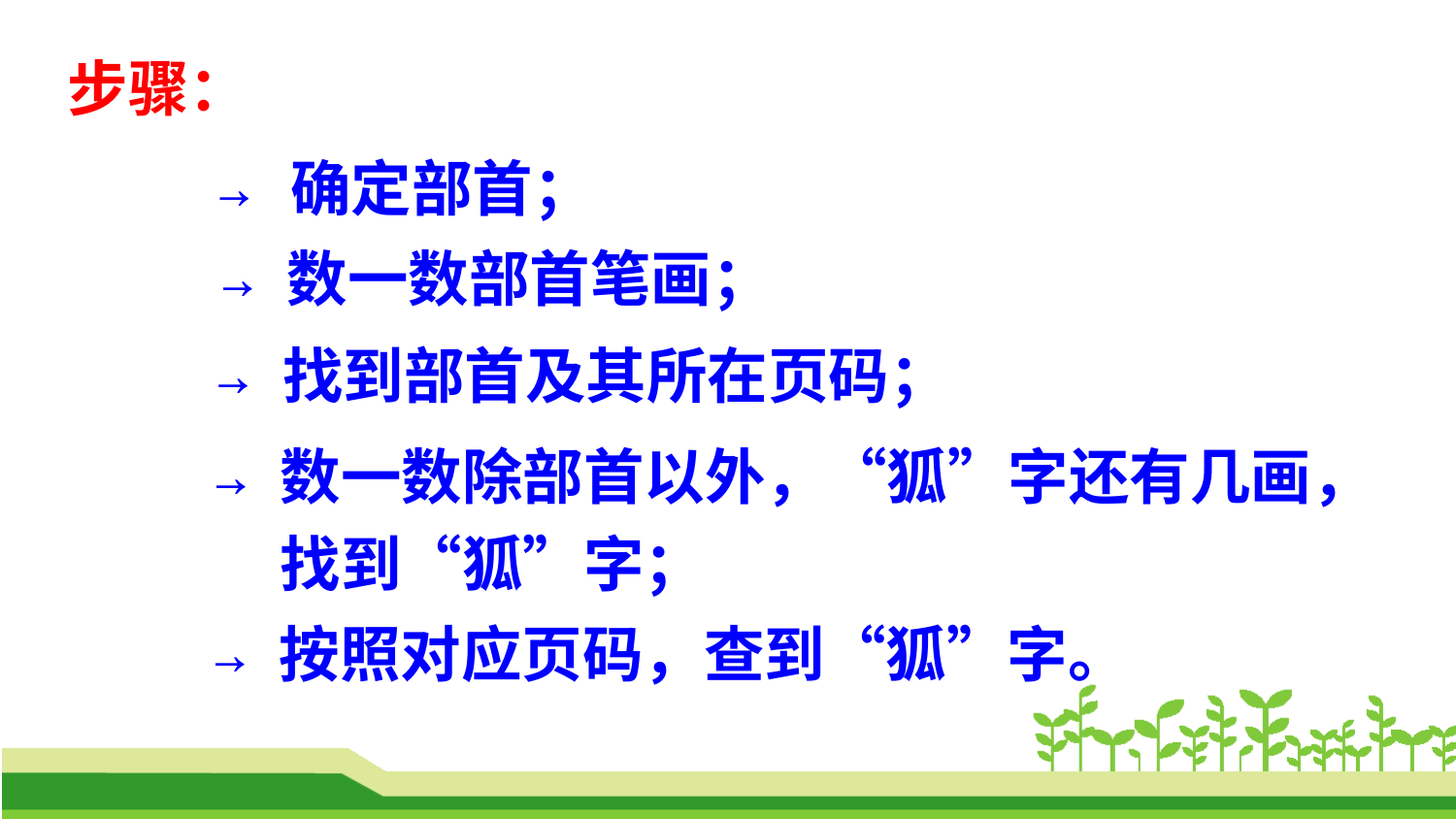

步骤：
→
确定部首；
→
数一数部首笔画；
→
找到部首及其所在页码；
→
数一数除部首以外，“狐”字还有几画，找到“狐”字；
→
按照对应页码，查到“狐”字。